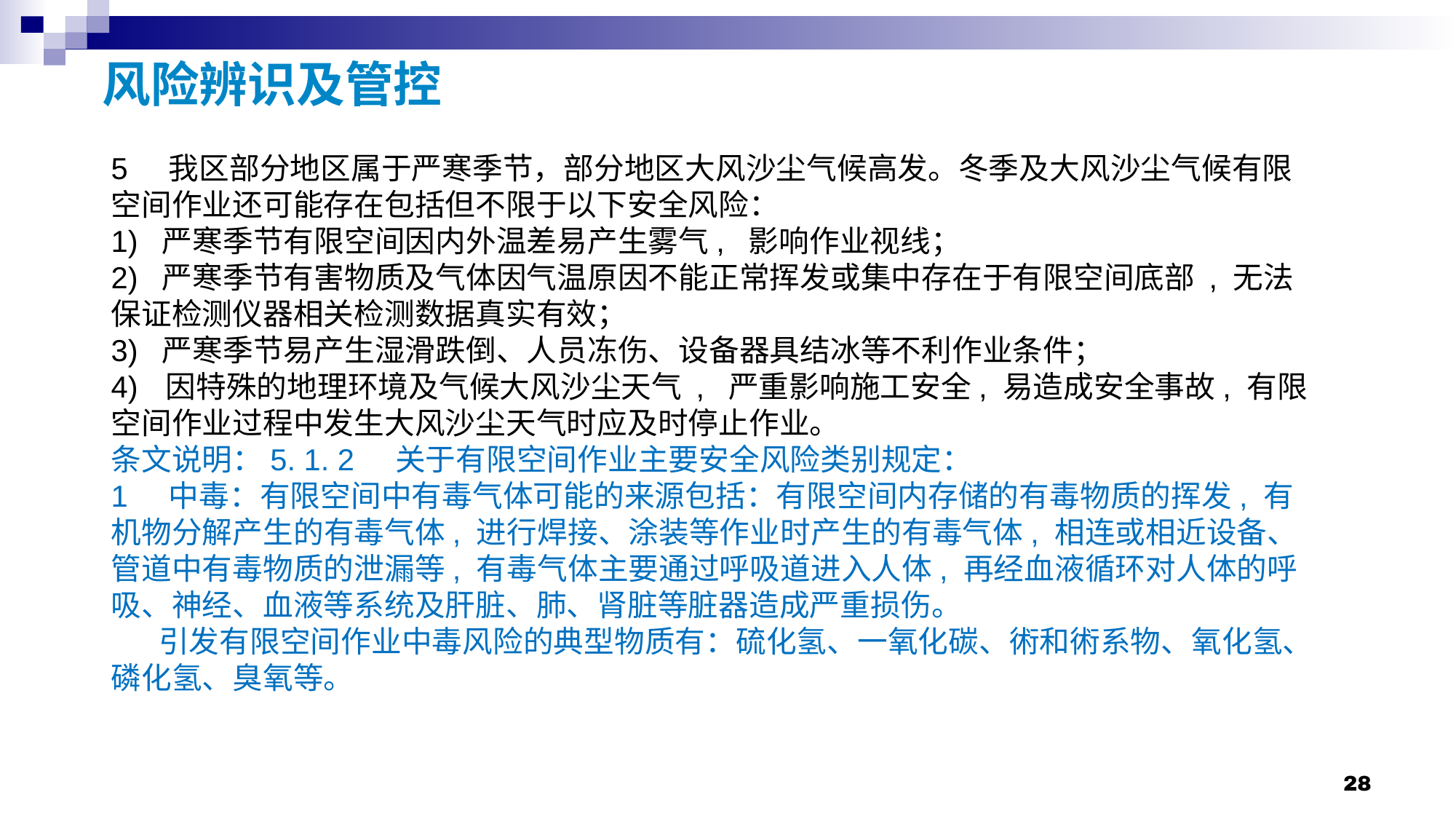

# 风险辨识及管控
5    我区部分地区属于严寒季节，部分地区大风沙尘气候高发。冬季及大风沙尘气候有限空间作业还可能存在包括但不限于以下安全风险：
1)  严寒季节有限空间因内外温差易产生雾气,  影响作业视线；
2)  严寒季节有害物质及气体因气温原因不能正常挥发或集中存在于有限空间底部 , 无法保证检测仪器相关检测数据真实有效；
3)  严寒季节易产生湿滑跌倒、人员冻伤、设备器具结冰等不利作业条件；
因特殊的地理环境及气候大风沙尘天气 ,  严重影响施工安全, 易造成安全事故, 有限
空间作业过程中发生大风沙尘天气时应及时停止作业。
条文说明：5. 1. 2    关于有限空间作业主要安全风险类别规定：
1    中毒：有限空间中有毒气体可能的来源包括：有限空间内存储的有毒物质的挥发, 有机物分解产生的有毒气体, 进行焊接、涂装等作业时产生的有毒气体, 相连或相近设备、管道中有毒物质的泄漏等, 有毒气体主要通过呼吸道进入人体, 再经血液循环对人体的呼吸、神经、血液等系统及肝脏、肺、肾脏等脏器造成严重损伤。
      引发有限空间作业中毒风险的典型物质有：硫化氢、一氧化碳、術和術系物、氧化氢、磷化氢、臭氧等。

28